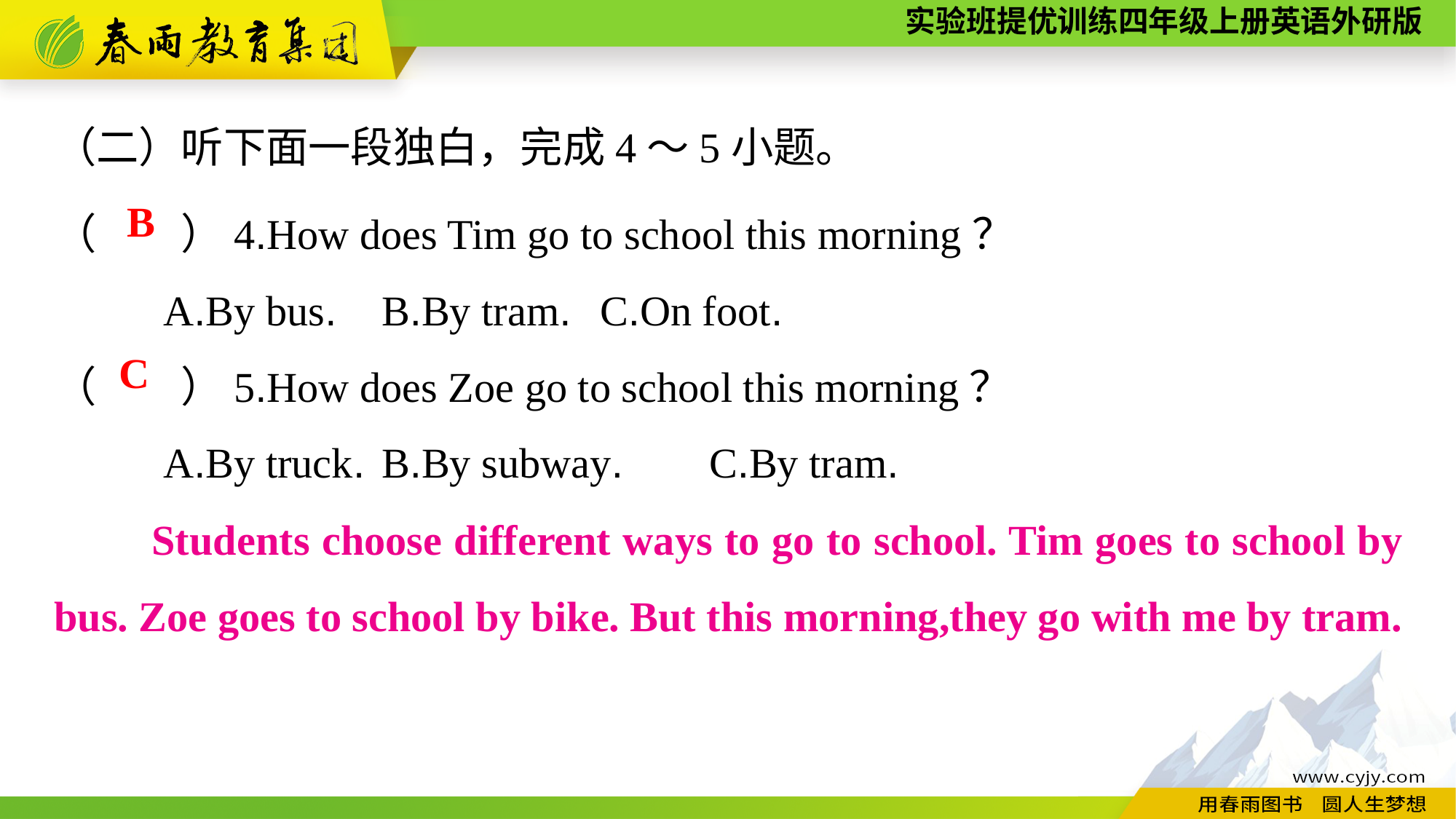

（二）听下面一段独白，完成4～5小题。
（　　）4.How does Tim go to school this morning？
	A.By bus.	B.By tram.	C.On foot.
（　　）5.How does Zoe go to school this morning？
	A.By truck.	B.By subway.	C.By tram.
B
C
　　Students choose different ways to go to school. Tim goes to school by bus. Zoe goes to school by bike. But this morning,they go with me by tram.